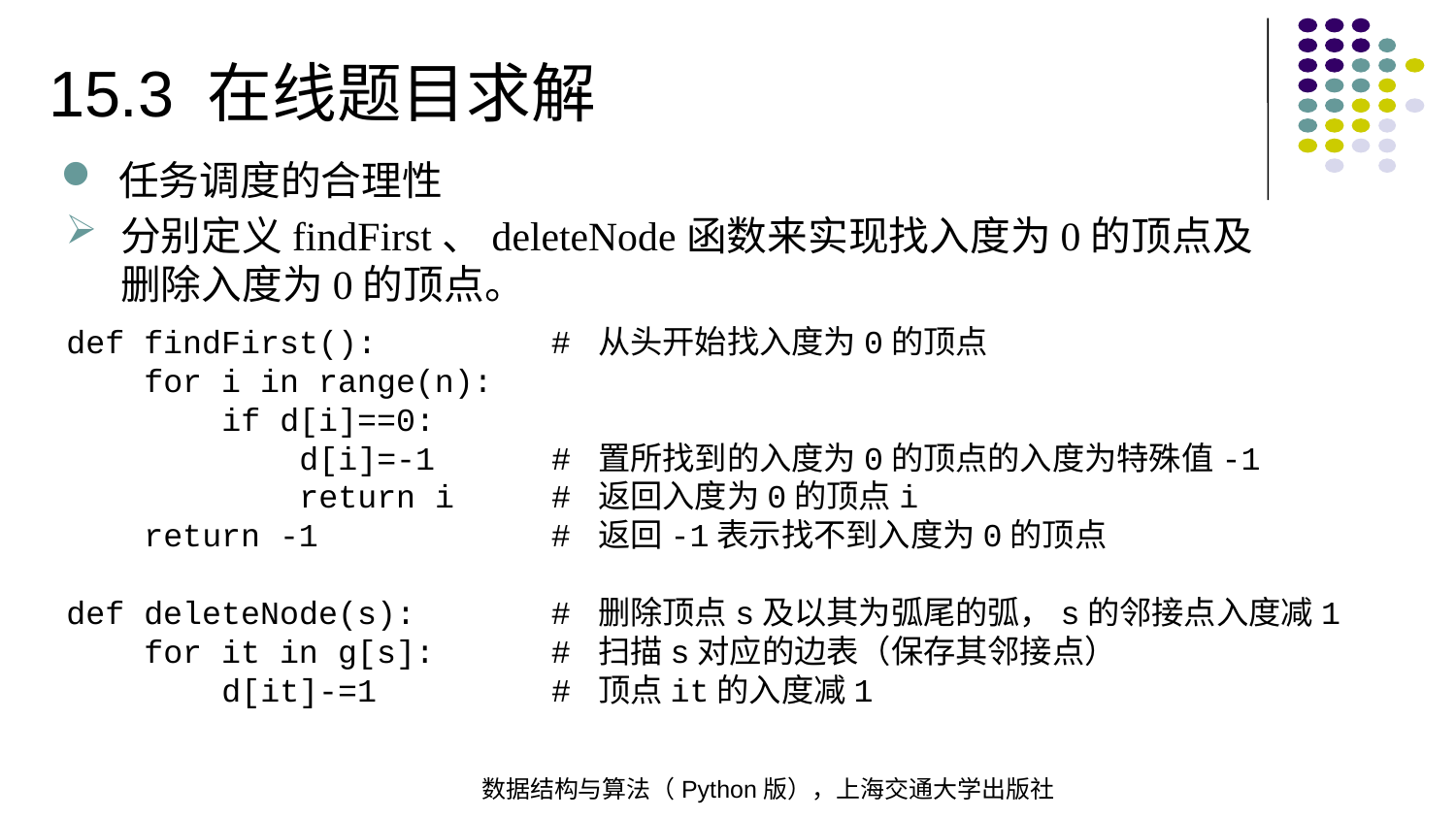

15.3 在线题目求解
任务调度的合理性
分别定义findFirst、deleteNode函数来实现找入度为0的顶点及删除入度为0的顶点。
def findFirst():         # 从头开始找入度为0的顶点
    for i in range(n):
        if d[i]==0:
            d[i]=-1      # 置所找到的入度为0的顶点的入度为特殊值-1
            return i     # 返回入度为0的顶点i
    return -1            # 返回-1表示找不到入度为0的顶点

def deleteNode(s):       # 删除顶点s及以其为弧尾的弧，s的邻接点入度减1
    for it in g[s]:      # 扫描s对应的边表（保存其邻接点）
        d[it]-=1         # 顶点it的入度减1